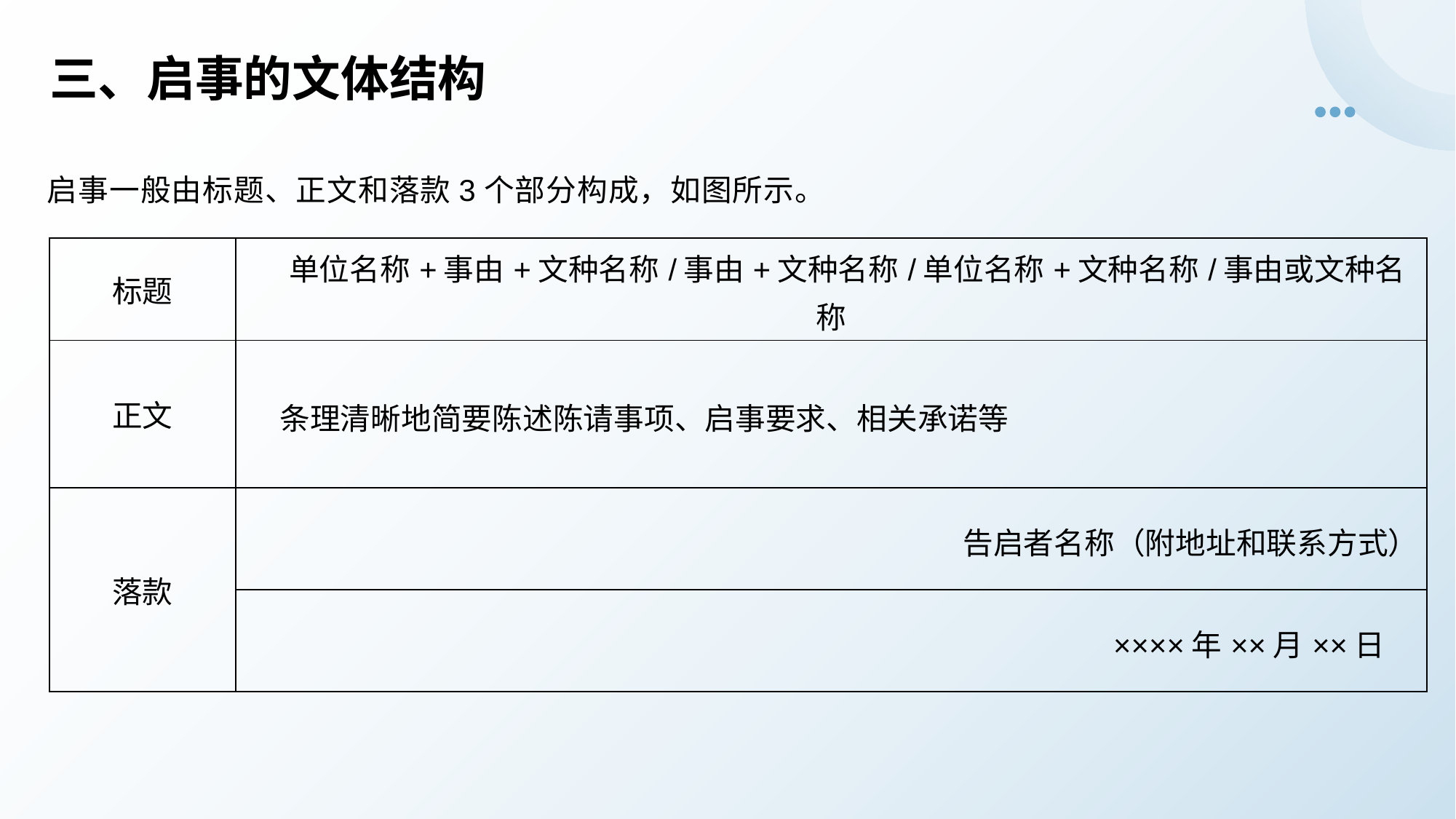

# 三、启事的文体结构
启事一般由标题、正文和落款3个部分构成，如图所示。
| 标题 | 单位名称+事由+文种名称/事由+文种名称/单位名称+文种名称/事由或文种名称 |
| --- | --- |
| 正文 | 条理清晰地简要陈述陈请事项、启事要求、相关承诺等 |
| 落款 | 告启者名称（附地址和联系方式） |
|  | ××××年××月××日 |